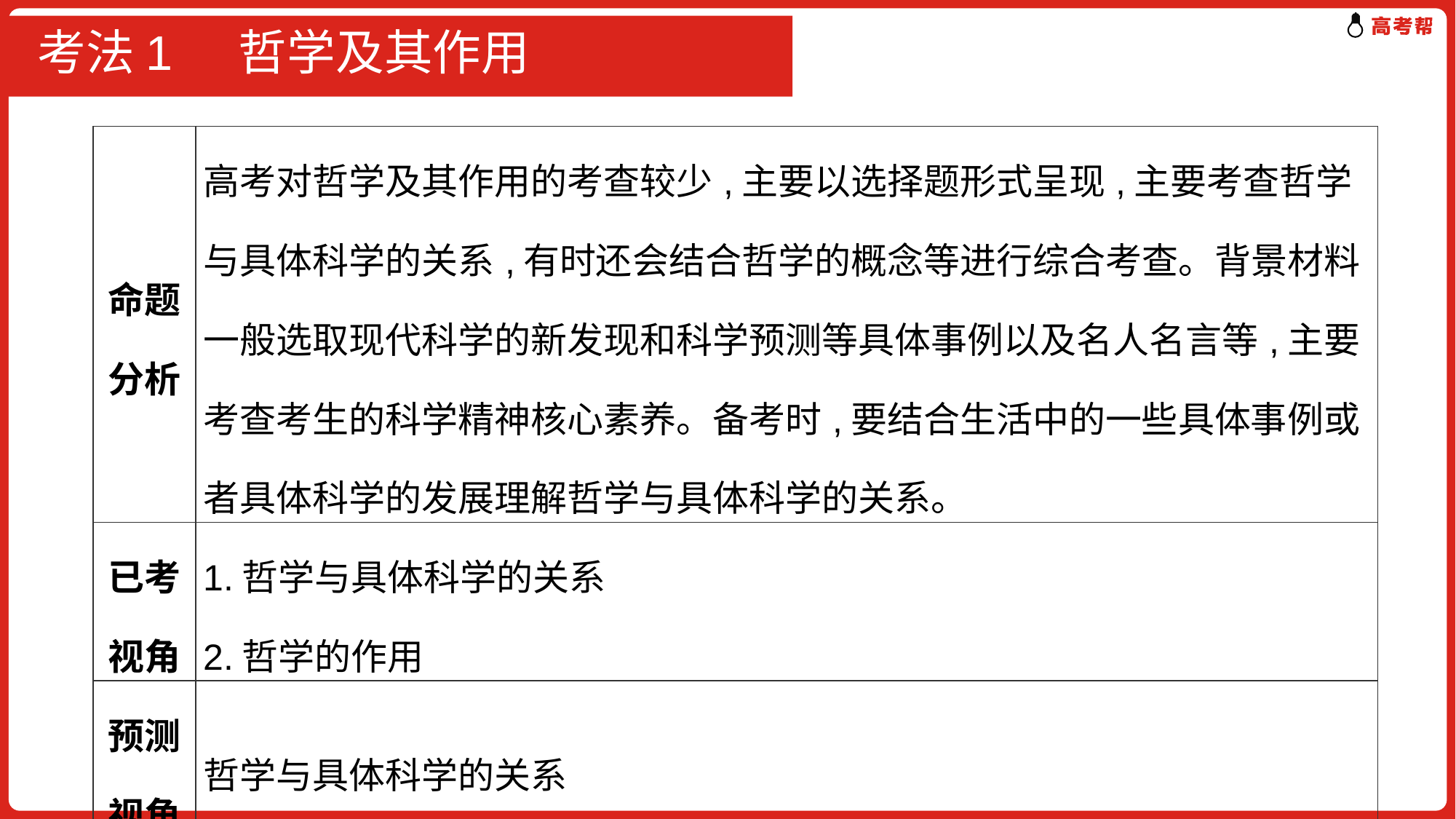

# 考法1    哲学及其作用
| 命题分析 | 高考对哲学及其作用的考查较少,主要以选择题形式呈现,主要考查哲学与具体科学的关系,有时还会结合哲学的概念等进行综合考查。背景材料一般选取现代科学的新发现和科学预测等具体事例以及名人名言等,主要考查考生的科学精神核心素养。备考时,要结合生活中的一些具体事例或者具体科学的发展理解哲学与具体科学的关系。 |
| --- | --- |
| 已考视角 | 1.哲学与具体科学的关系 2.哲学的作用 |
| 预测视角 | 哲学与具体科学的关系 |